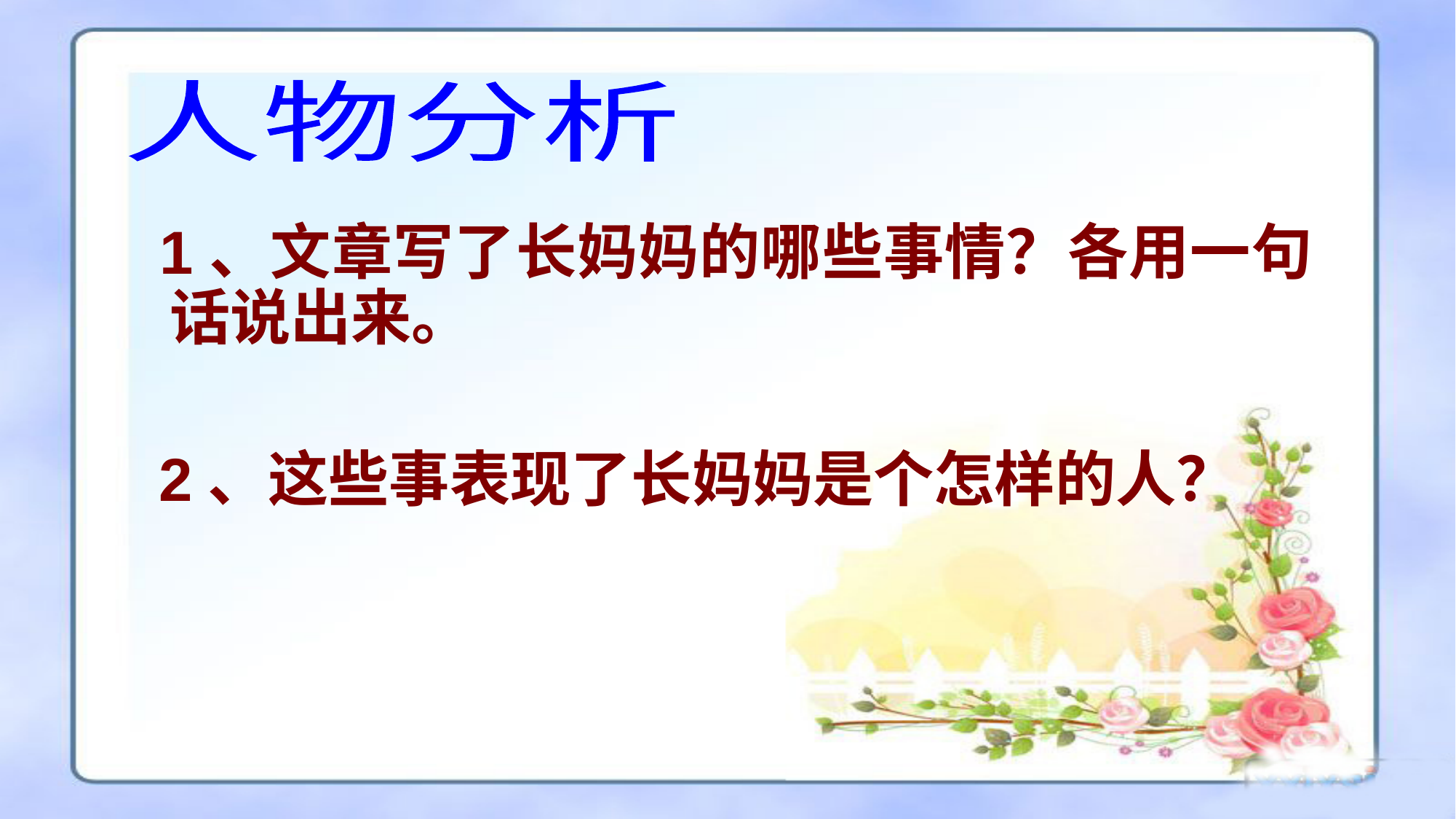

人物分析
 1、文章写了长妈妈的哪些事情？各用一句话说出来。

 2、这些事表现了长妈妈是个怎样的人？